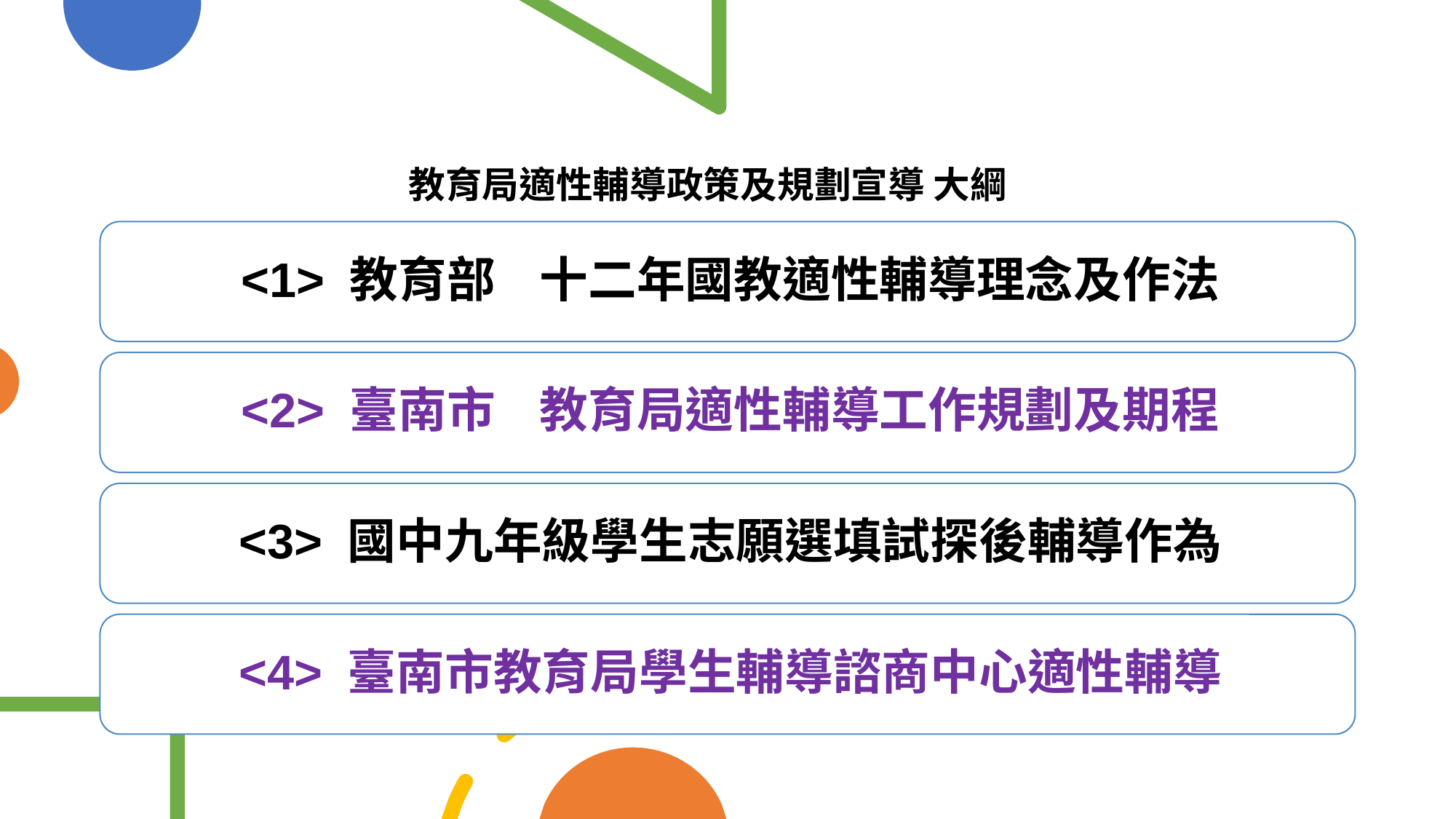

# 教育局適性輔導政策及規劃宣導 大綱
<1> 教育部    十二年國教適性輔導理念及作法
<2> 臺南市    教育局適性輔導工作規劃及期程
<3> 國中九年級學生志願選填試探後輔導作為
<4> 臺南市教育局學生輔導諮商中心適性輔導

2